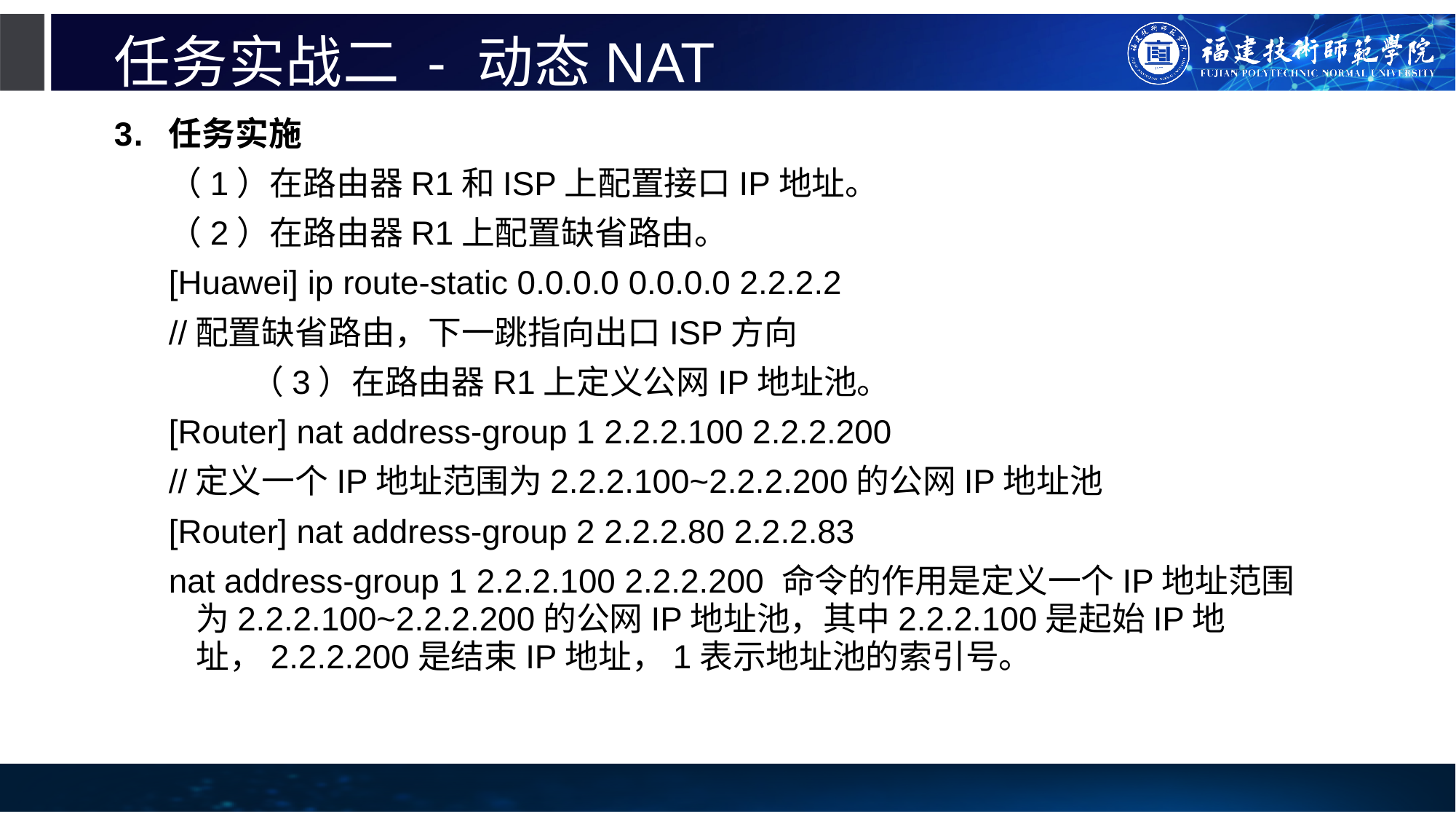

# 任务实战二 - 动态NAT
任务实施
（1）在路由器R1和ISP上配置接口IP地址。
（2）在路由器R1上配置缺省路由。
[Huawei] ip route-static 0.0.0.0 0.0.0.0 2.2.2.2
//配置缺省路由，下一跳指向出口ISP方向
（3）在路由器R1上定义公网IP地址池。
[Router] nat address-group 1 2.2.2.100 2.2.2.200
//定义一个IP地址范围为2.2.2.100~2.2.2.200的公网IP地址池
[Router] nat address-group 2 2.2.2.80 2.2.2.83
nat address-group 1 2.2.2.100 2.2.2.200 命令的作用是定义一个IP地址范围为2.2.2.100~2.2.2.200的公网IP地址池，其中2.2.2.100是起始IP地址，2.2.2.200是结束IP地址，1表示地址池的索引号。